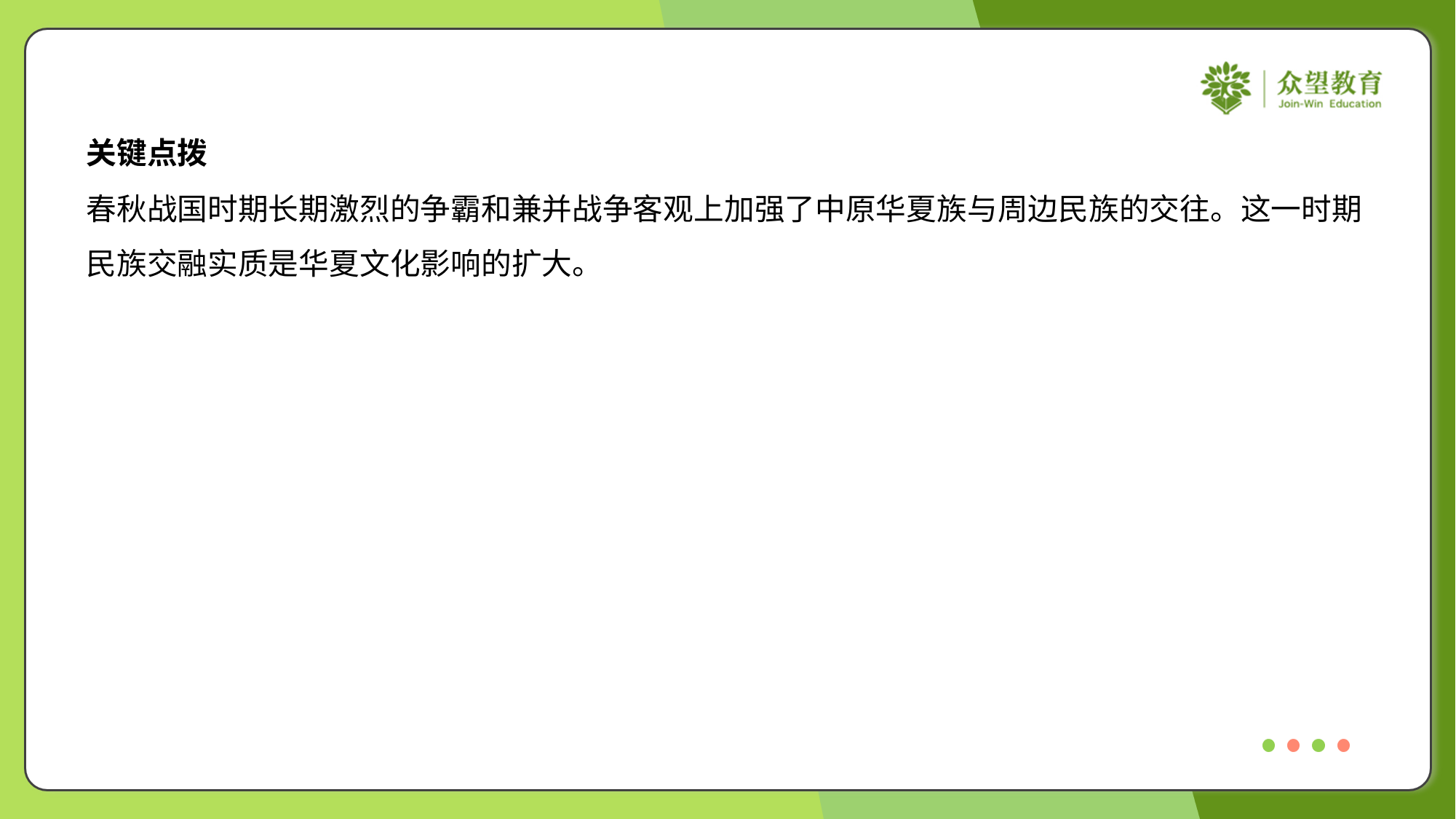

关键点拨
春秋战国时期长期激烈的争霸和兼并战争客观上加强了中原华夏族与周边民族的交往。这一时期
民族交融实质是华夏文化影响的扩大。